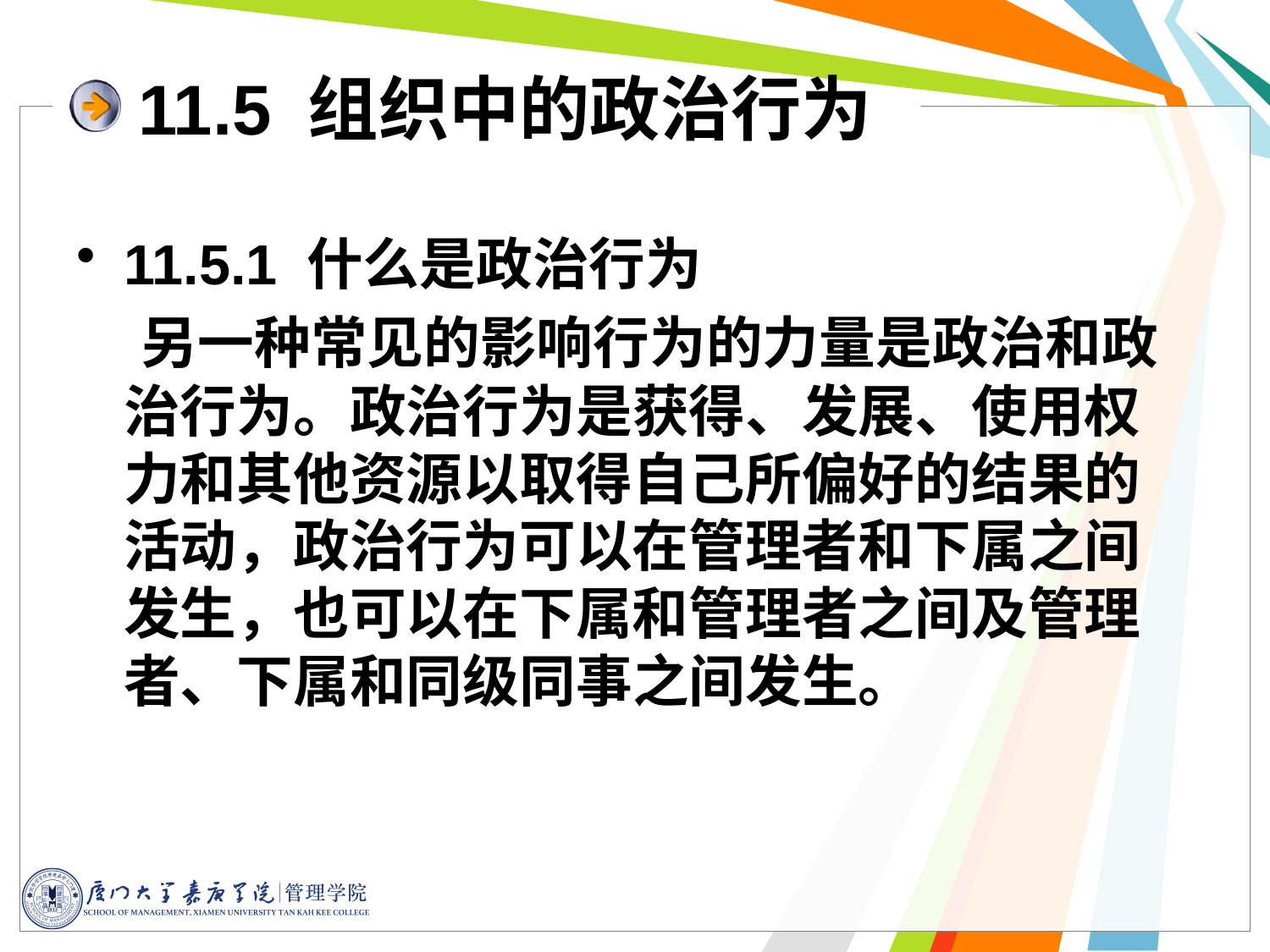

11.5 组织中的政治行为
11.5.1 什么是政治行为
    另一种常见的影响行为的力量是政治和政治行为。政治行为是获得、发展、使用权力和其他资源以取得自己所偏好的结果的活动，政治行为可以在管理者和下属之间发生，也可以在下属和管理者之间及管理者、下属和同级同事之间发生。